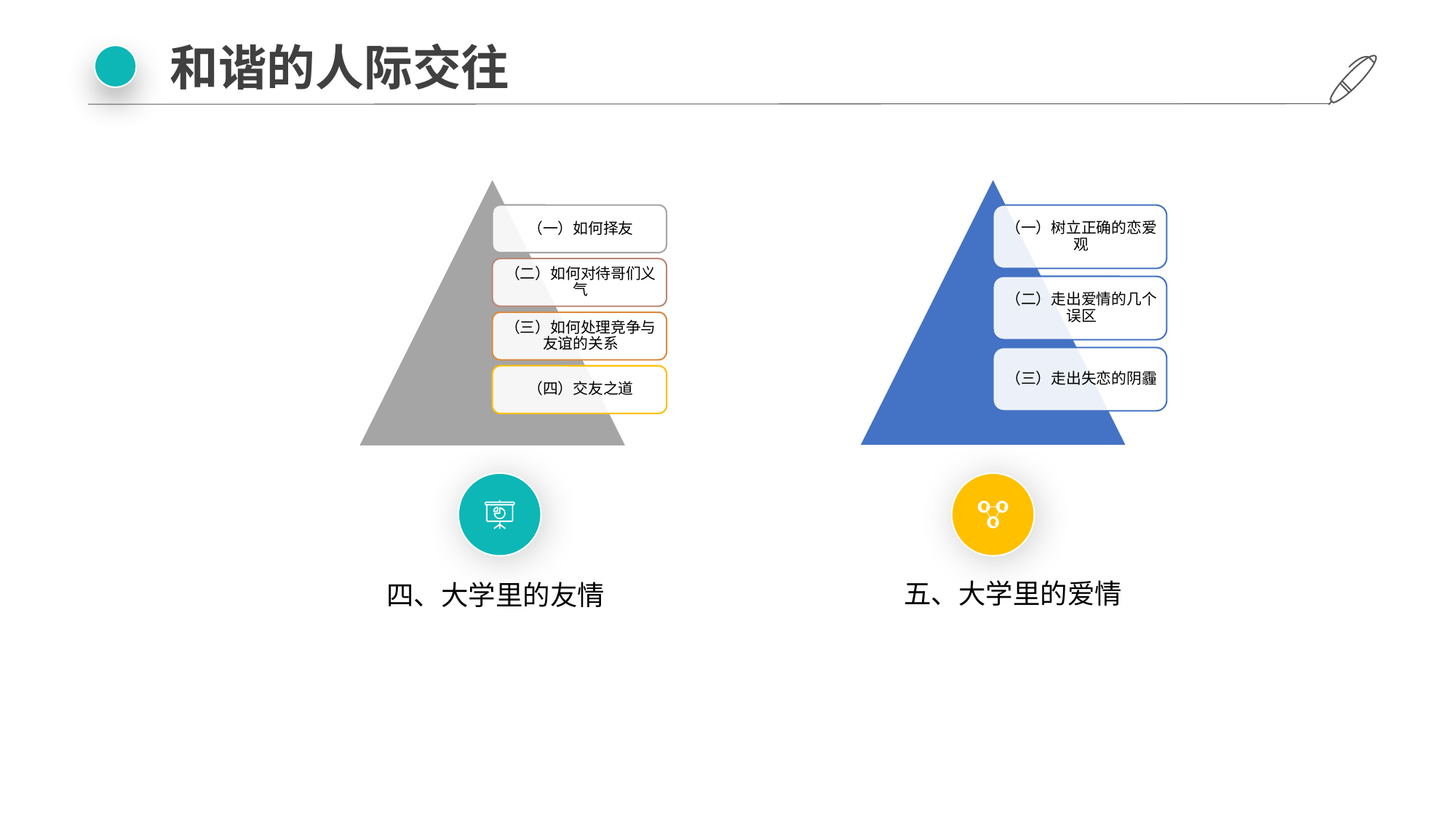

和谐的人际交往

（一）如何择友
（二）如何对待哥们义气
（三）如何处理竞争与友谊的关系
（四）交友之道
（一）树立正确的恋爱观
（二）走出爱情的几个误区
（三）走出失恋的阴霾

五、大学里的爱情
四、大学里的友情